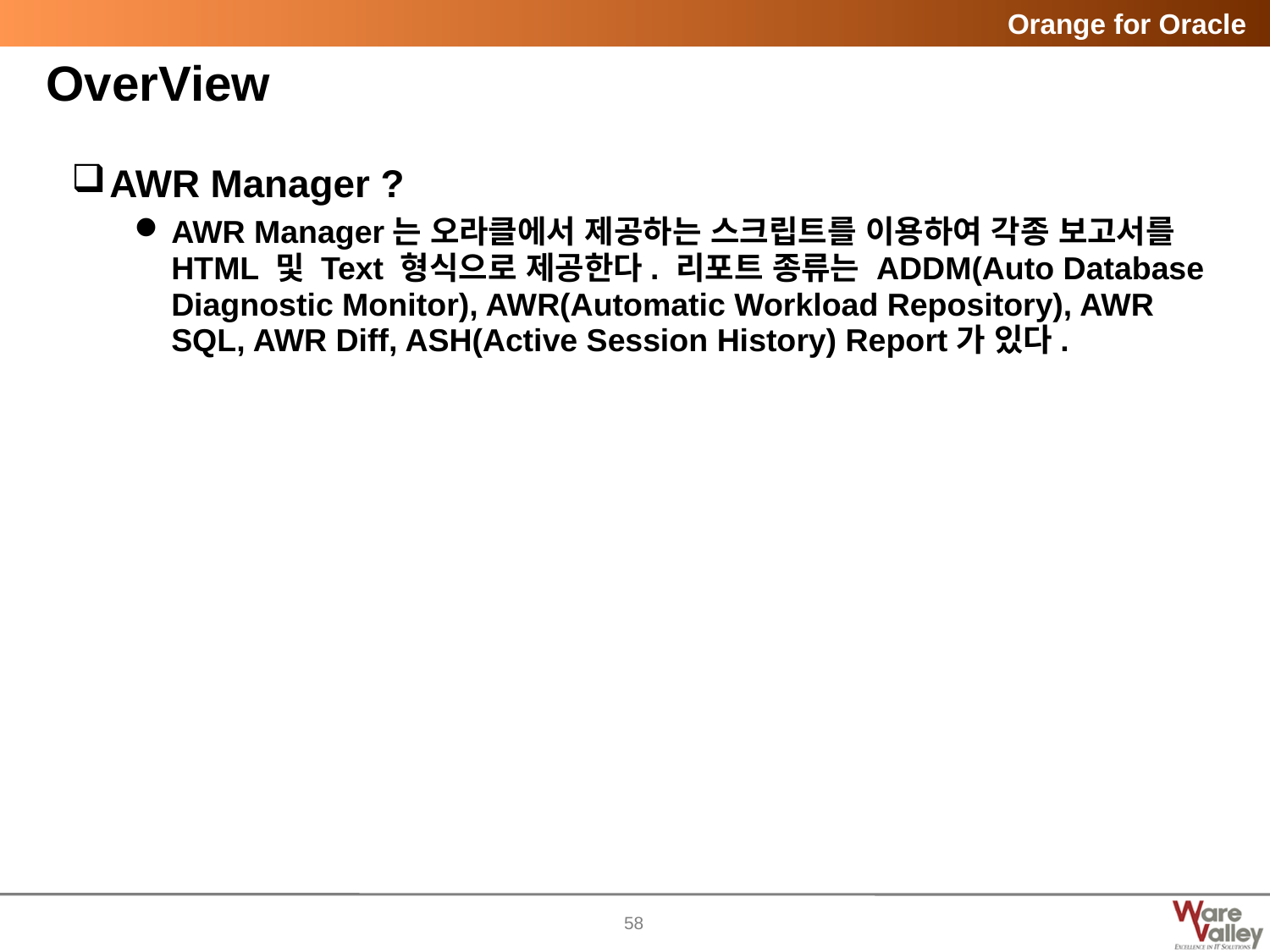

# OverView
AWR Manager ?
AWR Manager는 오라클에서 제공하는 스크립트를 이용하여 각종 보고서를 HTML 및 Text 형식으로 제공한다. 리포트 종류는 ADDM(Auto Database Diagnostic Monitor), AWR(Automatic Workload Repository), AWR SQL, AWR Diff, ASH(Active Session History) Report가 있다.